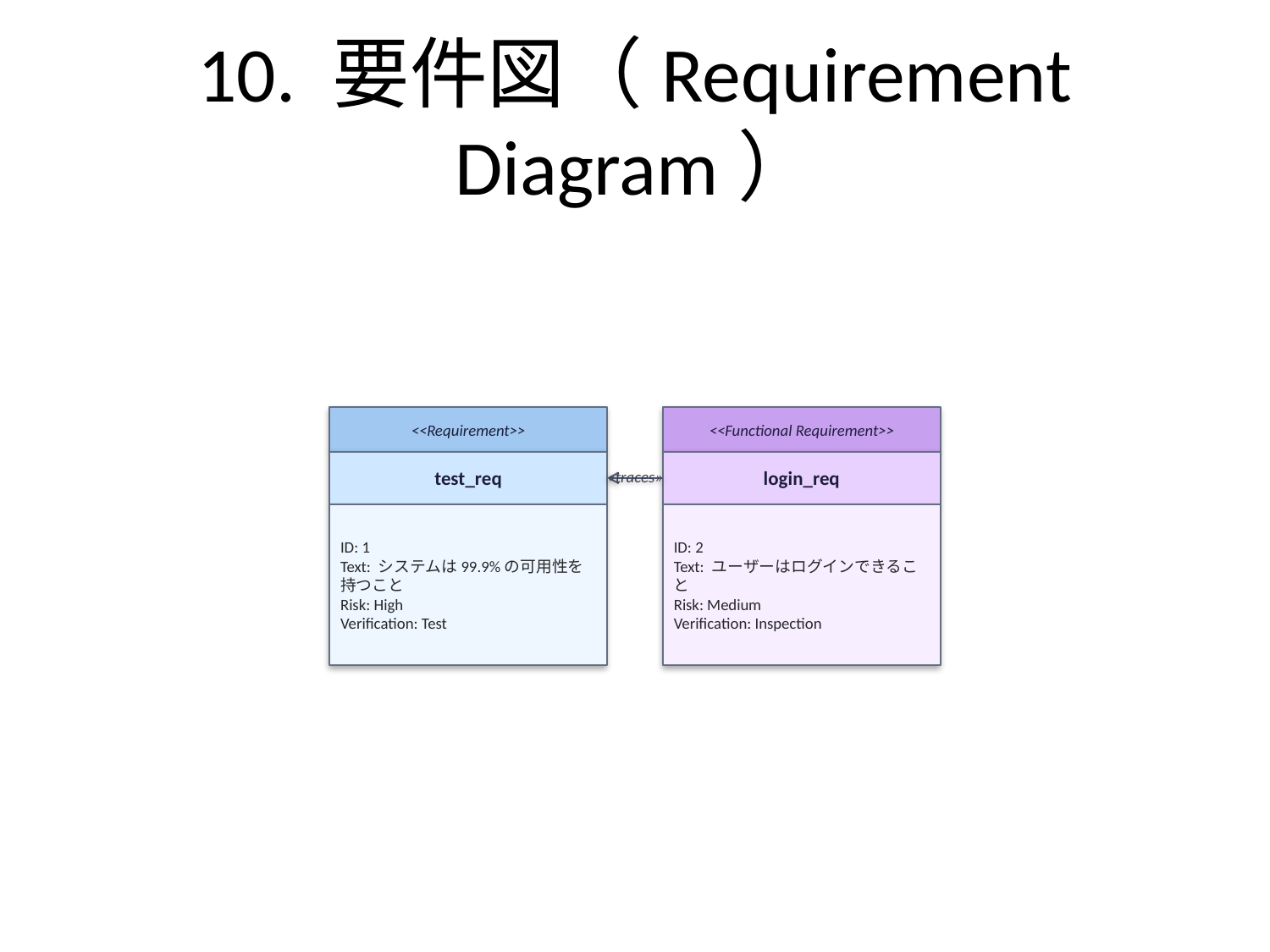

# 10. 要件図（Requirement Diagram）

<<Requirement>>
test_req
ID: 1
Text: システムは99.9%の可用性を持つこと
Risk: High
Verification: Test
<<Functional Requirement>>
login_req
ID: 2
Text: ユーザーはログインできること
Risk: Medium
Verification: Inspection
«traces»